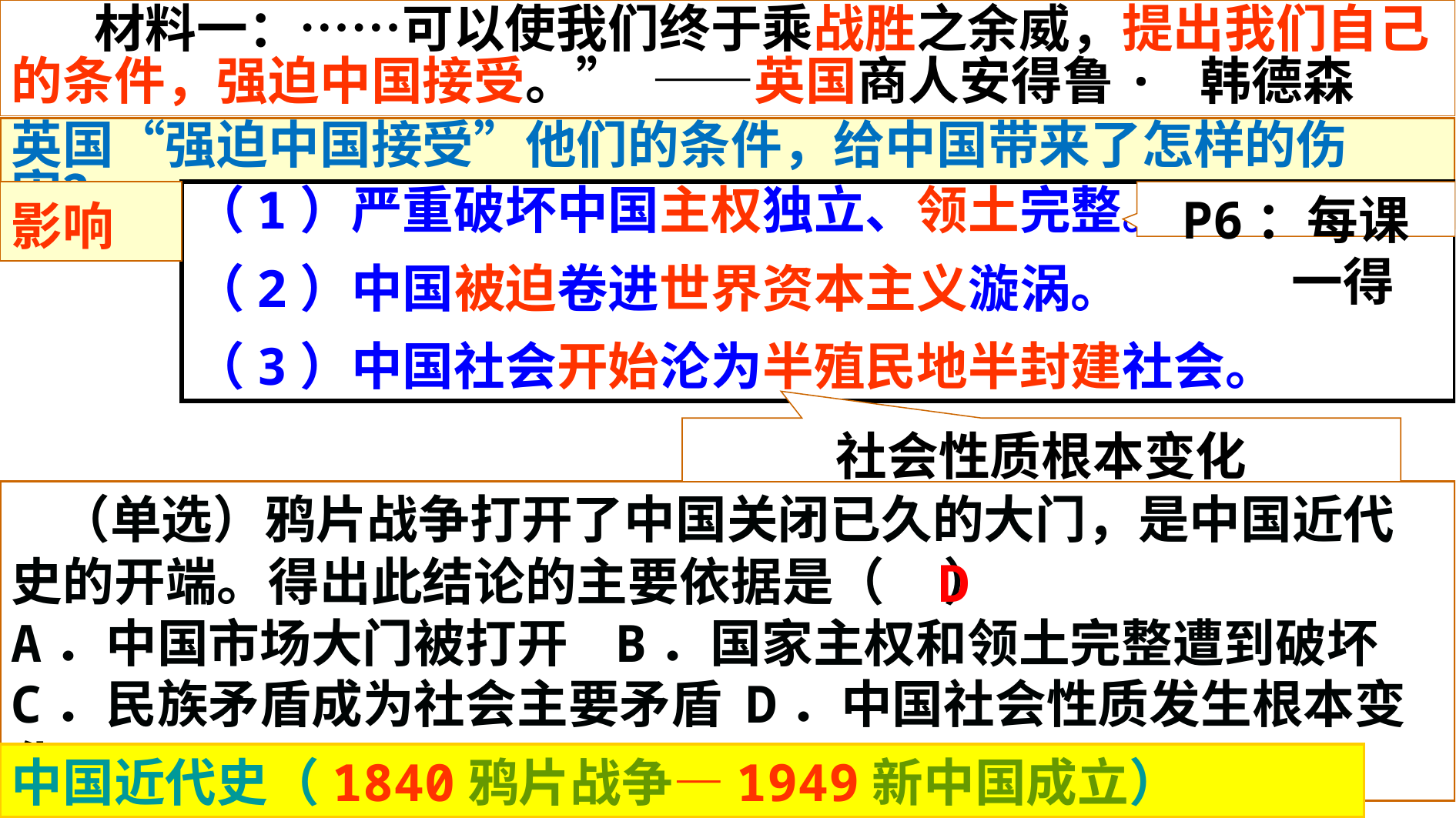

材料一：……可以使我们终于乘战胜之余威，提出我们自己的条件，强迫中国接受。”  ——英国商人安得鲁· 韩德森
英国“强迫中国接受”他们的条件，给中国带来了怎样的伤害？
影响
（1）严重破坏中国主权独立、领土完整。
（2）中国被迫卷进世界资本主义漩涡。
（3）中国社会开始沦为半殖民地半封建社会。
P6：每课
       一得
社会性质根本变化
   （单选）鸦片战争打开了中国关闭已久的大门，是中国近代史的开端。得出此结论的主要依据是（     ）
A．中国市场大门被打开   B．国家主权和领土完整遭到破坏
C．民族矛盾成为社会主要矛盾 D．中国社会性质发生根本变化
D
中国近代史（1840鸦片战争—1949新中国成立）